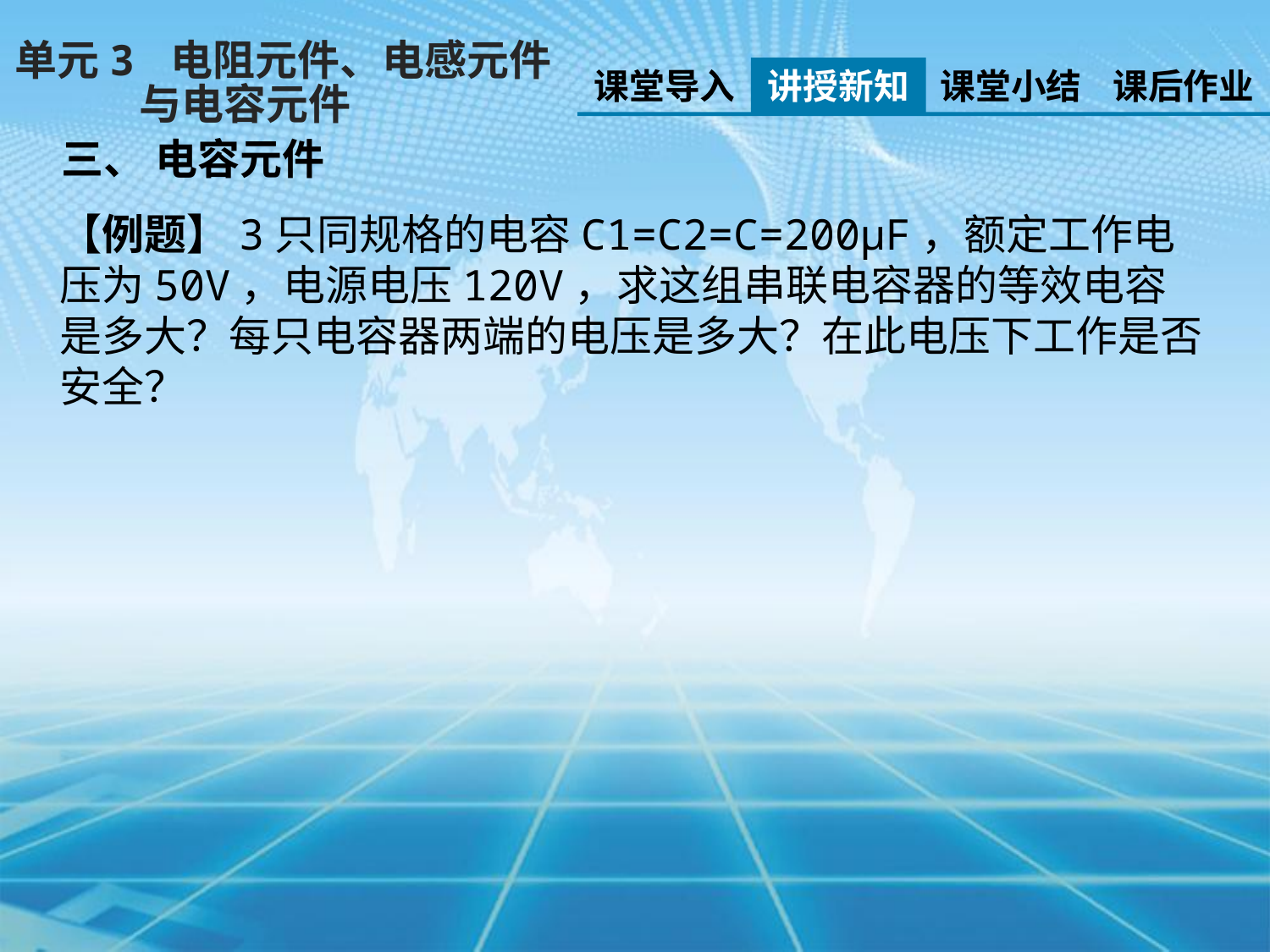

单元3 电阻元件、电感元件
            与电容元件
课堂导入
讲授新知
课堂小结
课后作业
三、 电容元件
【例题】3只同规格的电容C1=C2=C=200μF，额定工作电压为50V，电源电压120V，求这组串联电容器的等效电容是多大？每只电容器两端的电压是多大？在此电压下工作是否安全？